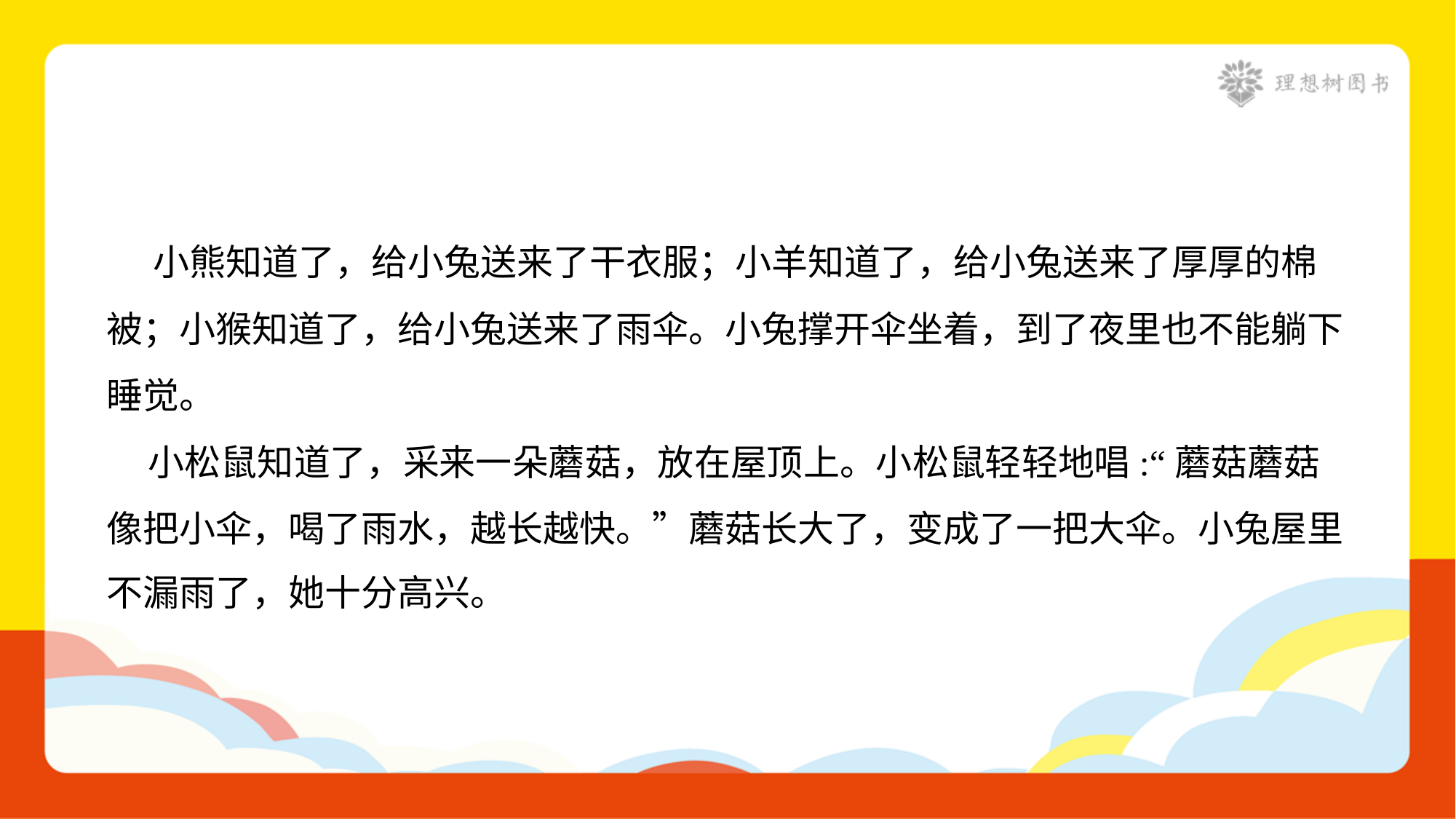

小熊知道了，给小兔送来了干衣服；小羊知道了，给小兔送来了厚厚的棉
被；小猴知道了，给小兔送来了雨伞。小兔撑开伞坐着，到了夜里也不能躺下
睡觉。
    小松鼠知道了，采来一朵蘑菇，放在屋顶上。小松鼠轻轻地唱:“蘑菇蘑菇
像把小伞，喝了雨水，越长越快。”蘑菇长大了，变成了一把大伞。小兔屋里
不漏雨了，她十分高兴。